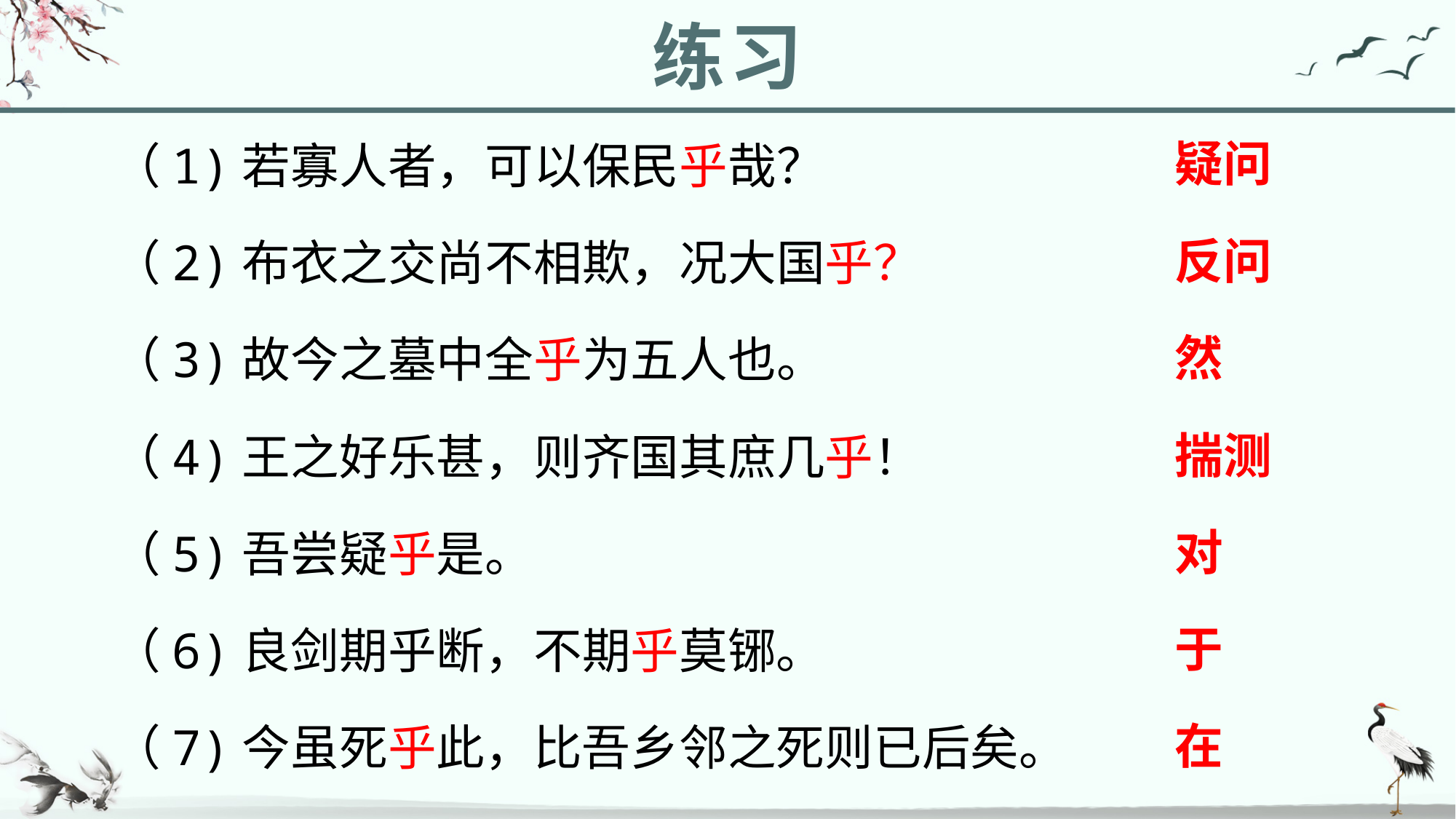

练习

（1)若寡人者，可以保民乎哉？
（2)布衣之交尚不相欺，况大国乎？
（3)故今之墓中全乎为五人也。
（4)王之好乐甚，则齐国其庶几乎！
（5)吾尝疑乎是。
（6)良剑期乎断，不期乎莫铘。
（7)今虽死乎此，比吾乡邻之死则已后矣。
疑问
反问
然
揣测
对
于
在